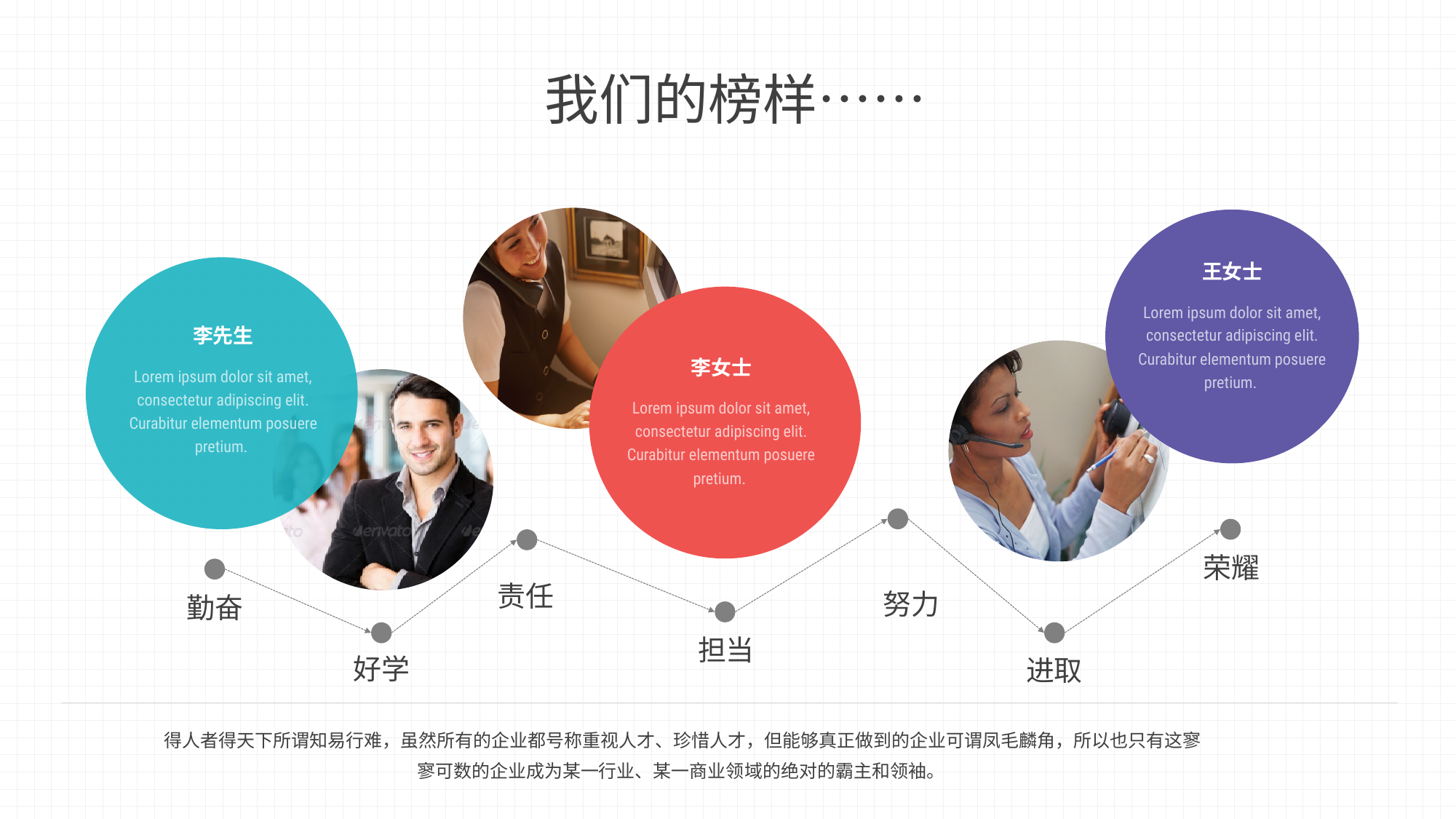

我们的榜样……

王女士
Lorem Ipsum
Lorem ipsum dolor sit amet, consectetur adipiscing elit. Curabitur elementum posuere pretium.
Lorem ipsum dolor sit amet, consectetur adipiscing elit. Curabitur elementum posuere pretium.

李先生
Lorem ipsum dolor sit amet, consectetur adipiscing elit. Curabitur elementum posuere pretium.

李女士
Lorem ipsum dolor sit amet, consectetur adipiscing elit. Curabitur elementum posuere pretium.

荣耀

责任
努力
勤奋

担当

好学
进取
得人者得天下所谓知易行难，虽然所有的企业都号称重视人才、珍惜人才，但能够真正做到的企业可谓凤毛麟角，所以也只有这寥寥可数的企业成为某一行业、某一商业领域的绝对的霸主和领袖。